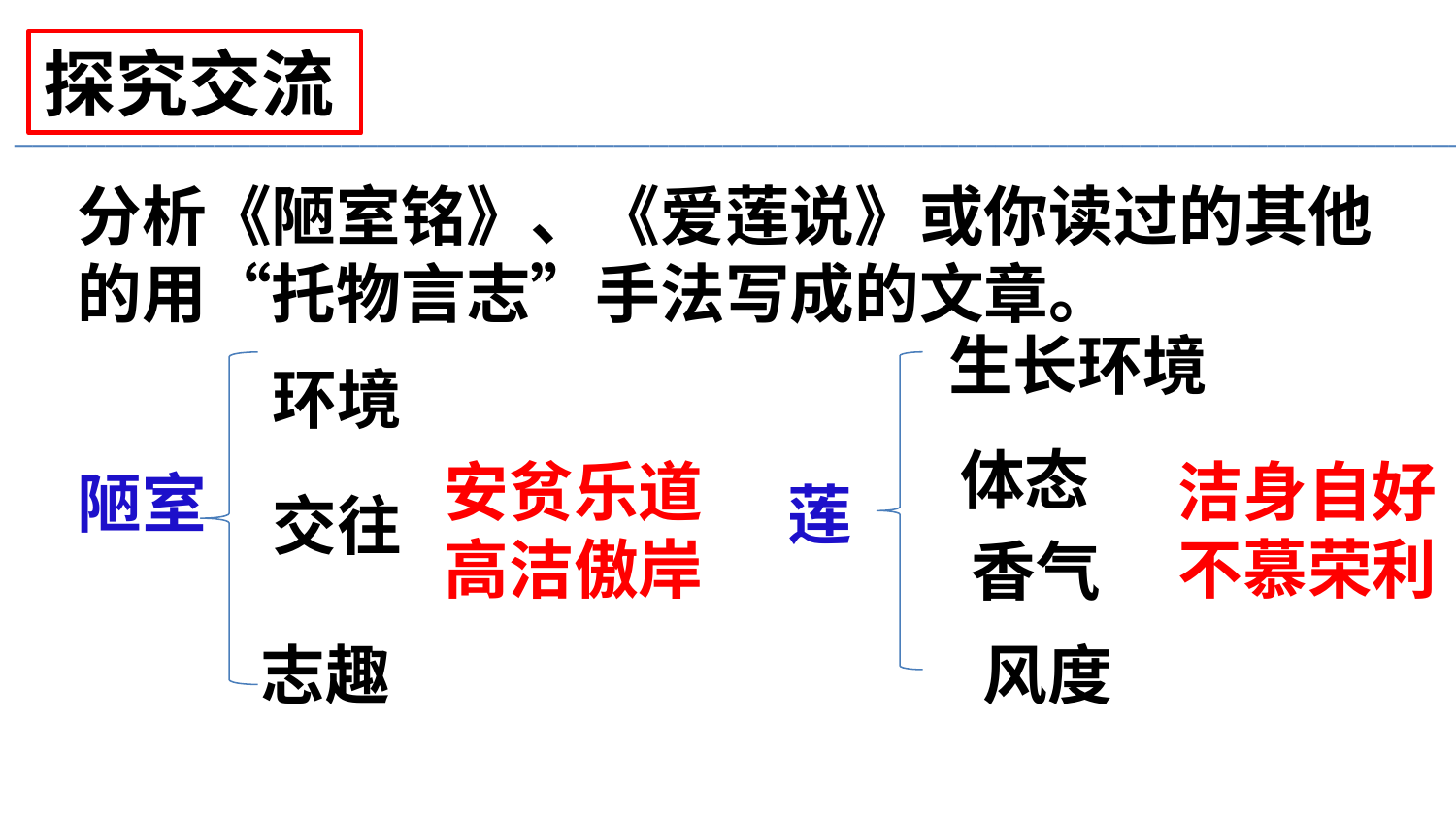

探究交流
________________________________________________________________________________
分析《陋室铭》、《爱莲说》或你读过的其他的用“托物言志”手法写成的文章。
生长环境

环境

体态
安贫乐道
高洁傲岸
洁身自好
不慕荣利
陋室
莲
交往
香气
志趣
风度